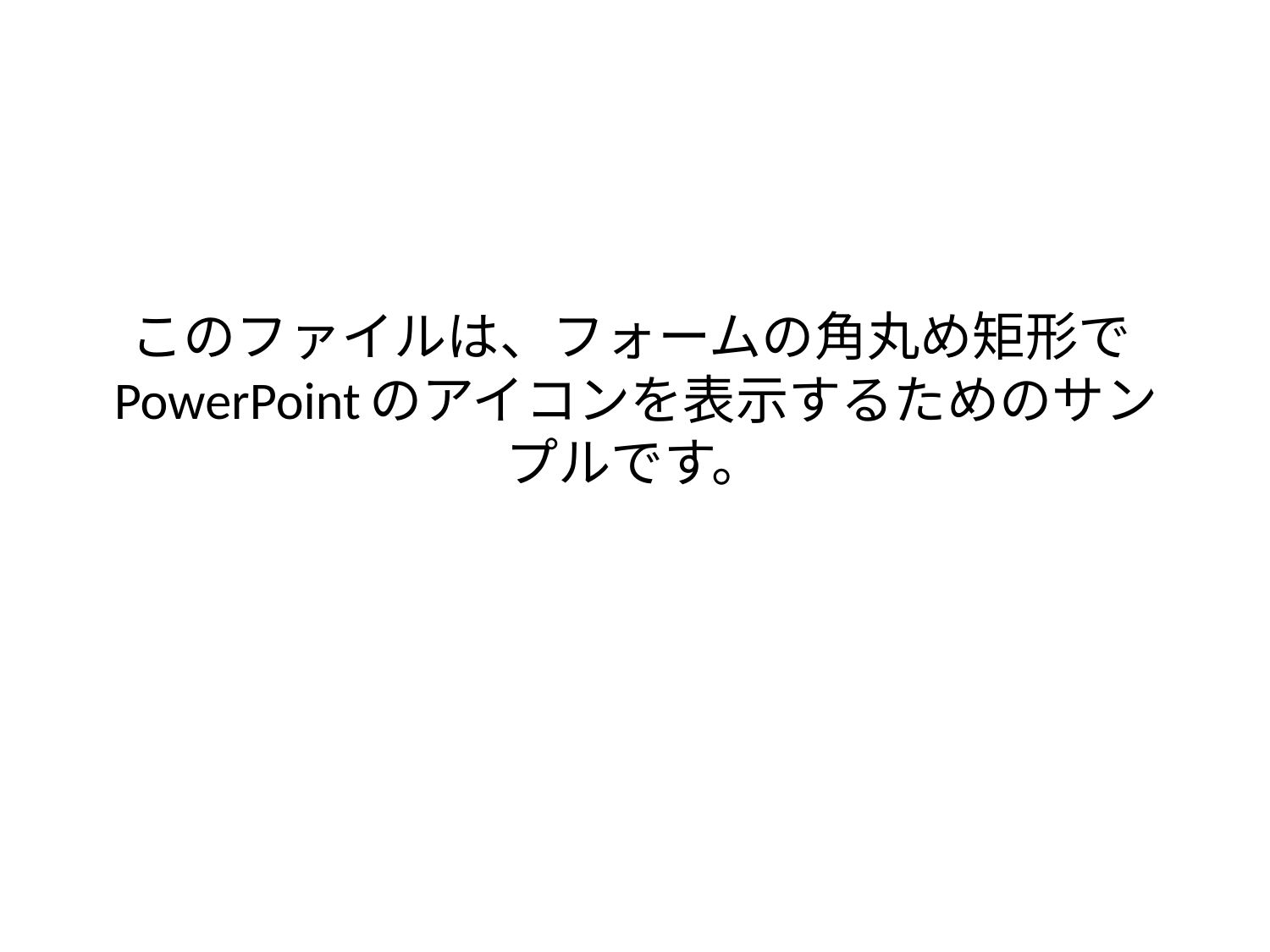

# このファイルは、フォームの角丸め矩形でPowerPointのアイコンを表示するためのサンプルです。